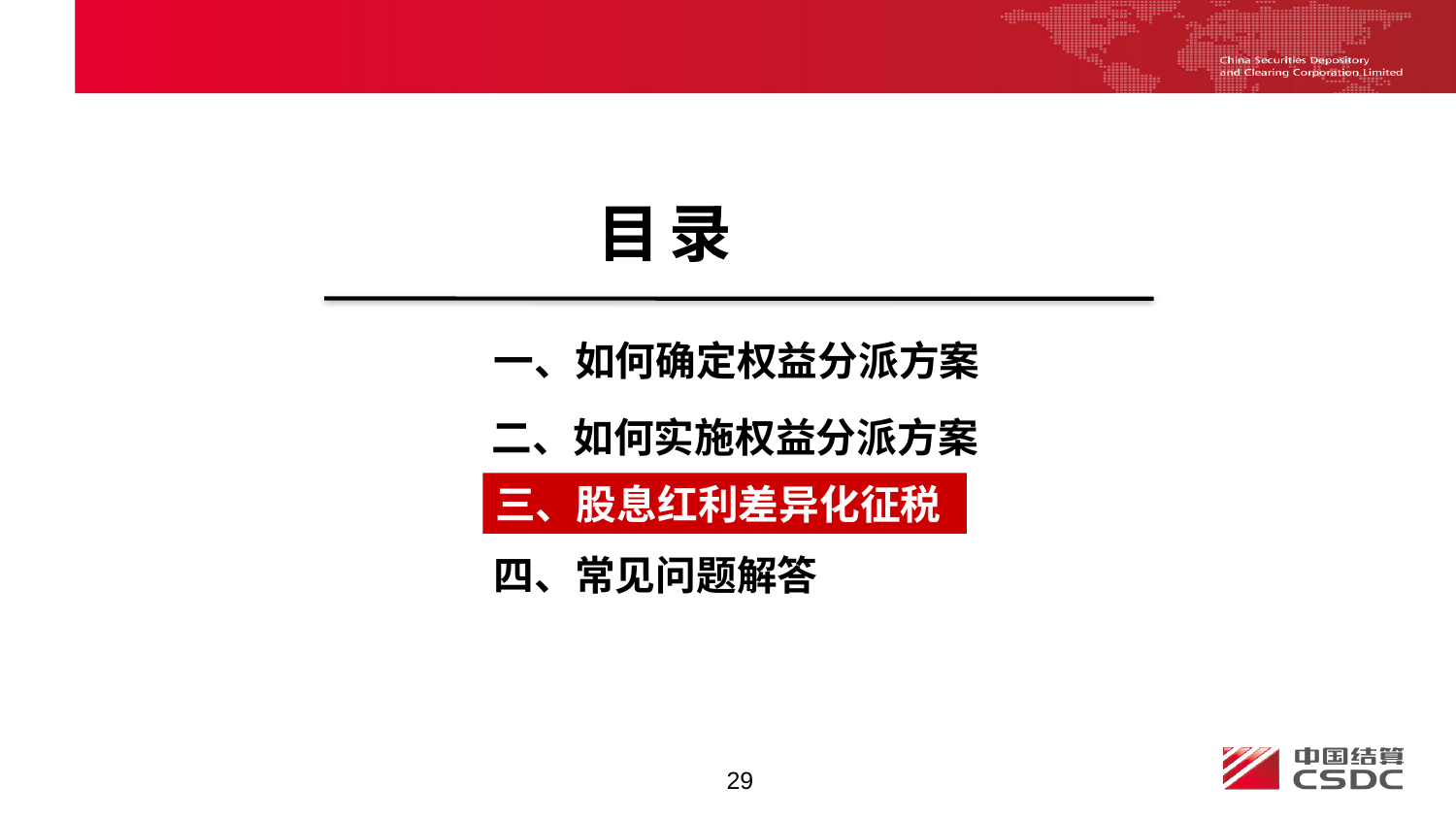

目录
一、如何确定权益分派方案
二、如何实施权益分派方案
三、股息红利差异化征税
四、常见问题解答
29